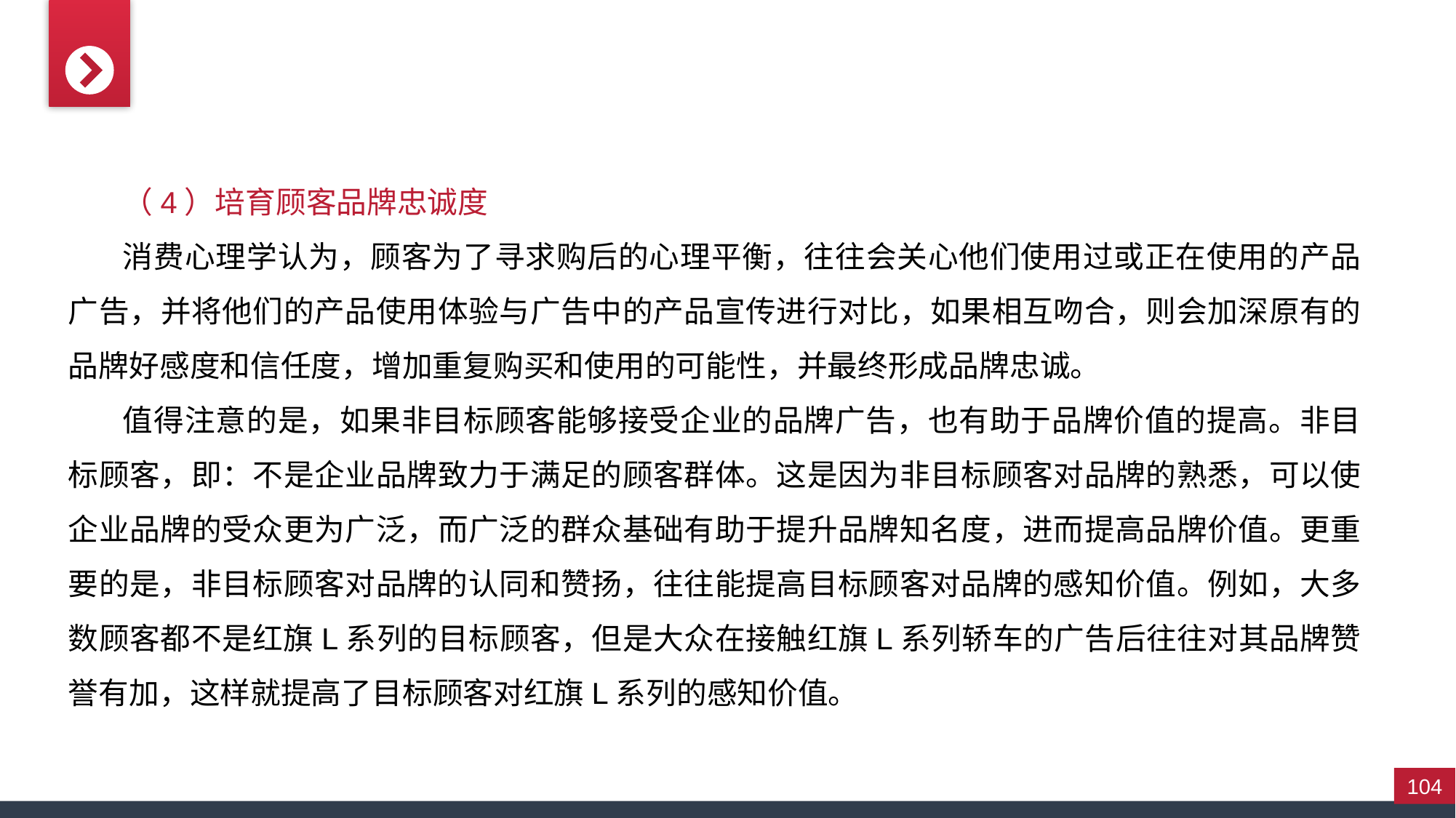

（4）培育顾客品牌忠诚度
消费心理学认为，顾客为了寻求购后的心理平衡，往往会关心他们使用过或正在使用的产品广告，并将他们的产品使用体验与广告中的产品宣传进行对比，如果相互吻合，则会加深原有的品牌好感度和信任度，增加重复购买和使用的可能性，并最终形成品牌忠诚。
值得注意的是，如果非目标顾客能够接受企业的品牌广告，也有助于品牌价值的提高。非目标顾客，即：不是企业品牌致力于满足的顾客群体。这是因为非目标顾客对品牌的熟悉，可以使企业品牌的受众更为广泛，而广泛的群众基础有助于提升品牌知名度，进而提高品牌价值。更重要的是，非目标顾客对品牌的认同和赞扬，往往能提高目标顾客对品牌的感知价值。例如，大多数顾客都不是红旗L系列的目标顾客，但是大众在接触红旗L系列轿车的广告后往往对其品牌赞誉有加，这样就提高了目标顾客对红旗L系列的感知价值。